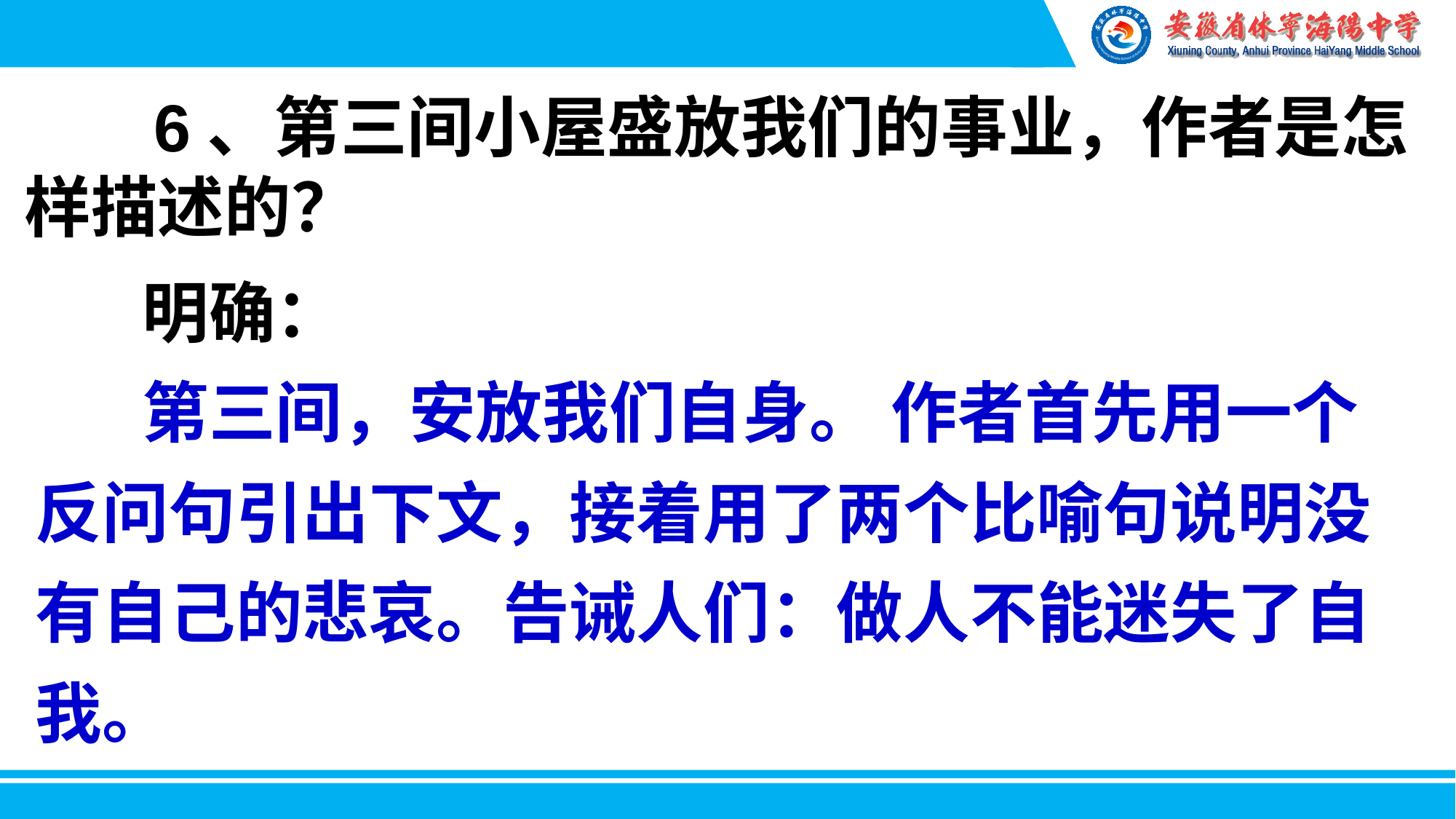

6、第三间小屋盛放我们的事业，作者是怎样描述的？
      明确：
      第三间，安放我们自身。 作者首先用一个反问句引出下文，接着用了两个比喻句说明没有自己的悲哀。告诫人们：做人不能迷失了自我。